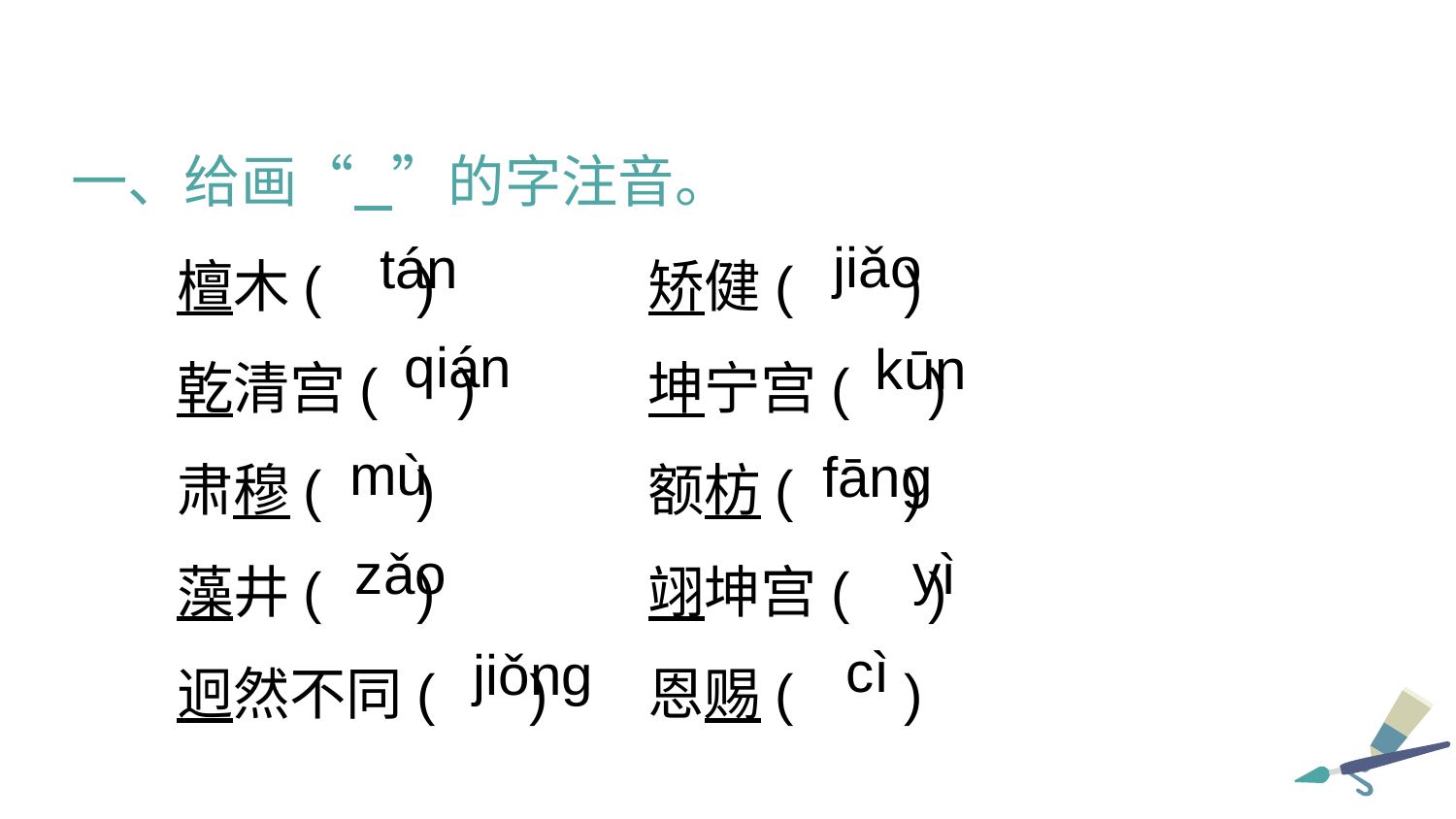

一、给画“   ”的字注音。
檀木(      )	矫健(       )
乾清宫(     )	坤宁宫(     )
肃穆(      )	额枋(       )
藻井(      )	翊坤宫(     )
迥然不同(      )	恩赐(       )
jiǎo
tán
qián
kūn
mù
fāng
zǎo
yì
cì
jiǒng